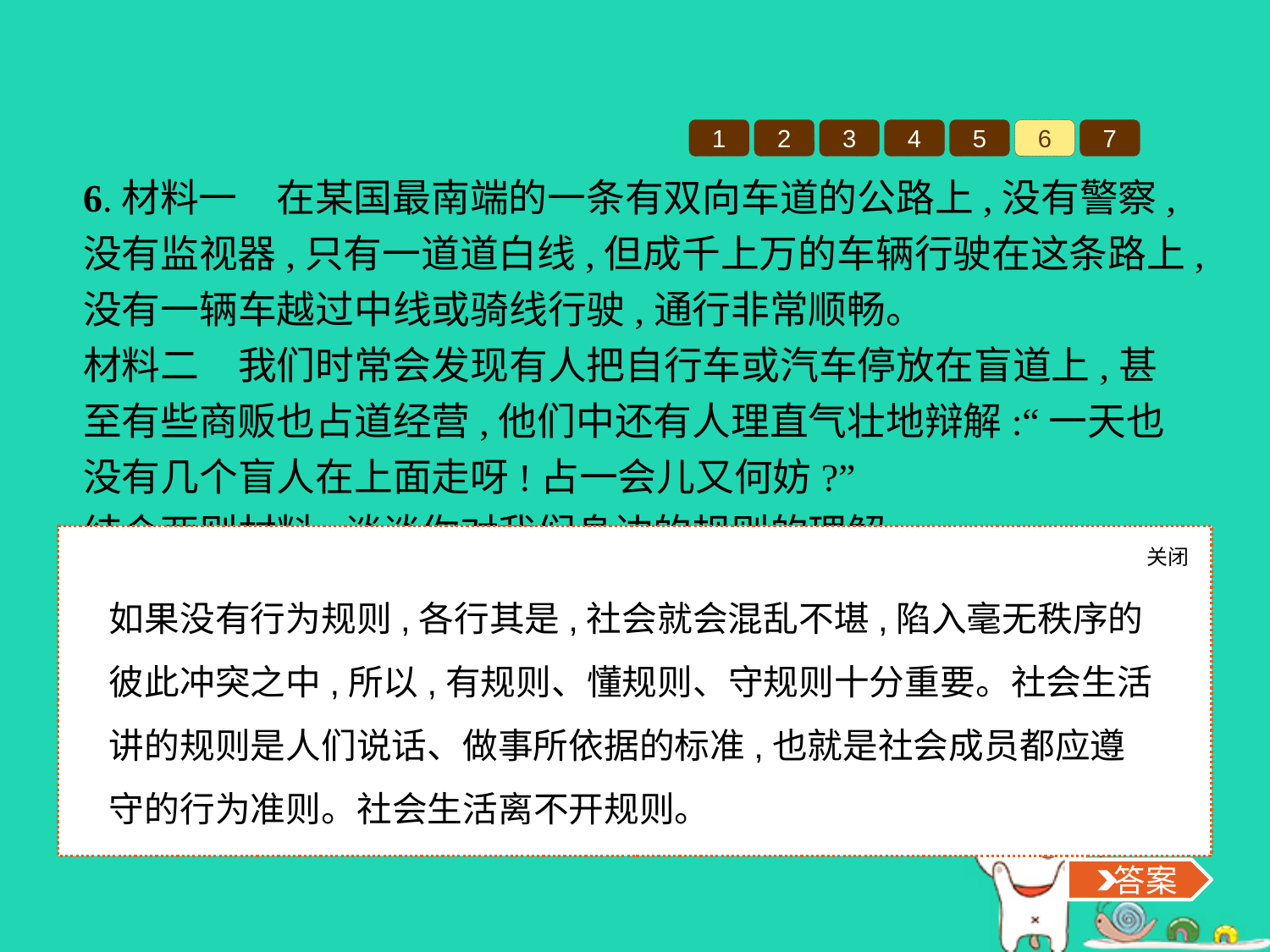

1
2
3
4
5
6
7
6.材料一　在某国最南端的一条有双向车道的公路上,没有警察,没有监视器,只有一道道白线,但成千上万的车辆行驶在这条路上,没有一辆车越过中线或骑线行驶,通行非常顺畅。
材料二　我们时常会发现有人把自行车或汽车停放在盲道上,甚至有些商贩也占道经营,他们中还有人理直气壮地辩解:“一天也没有几个盲人在上面走呀!占一会儿又何妨?”
结合两则材料,谈谈你对我们身边的规则的理解。

关闭
  答案

如果没有行为规则,各行其是,社会就会混乱不堪,陷入毫无秩序的彼此冲突之中,所以,有规则、懂规则、守规则十分重要。社会生活讲的规则是人们说话、做事所依据的标准,也就是社会成员都应遵守的行为准则。社会生活离不开规则。
  答案